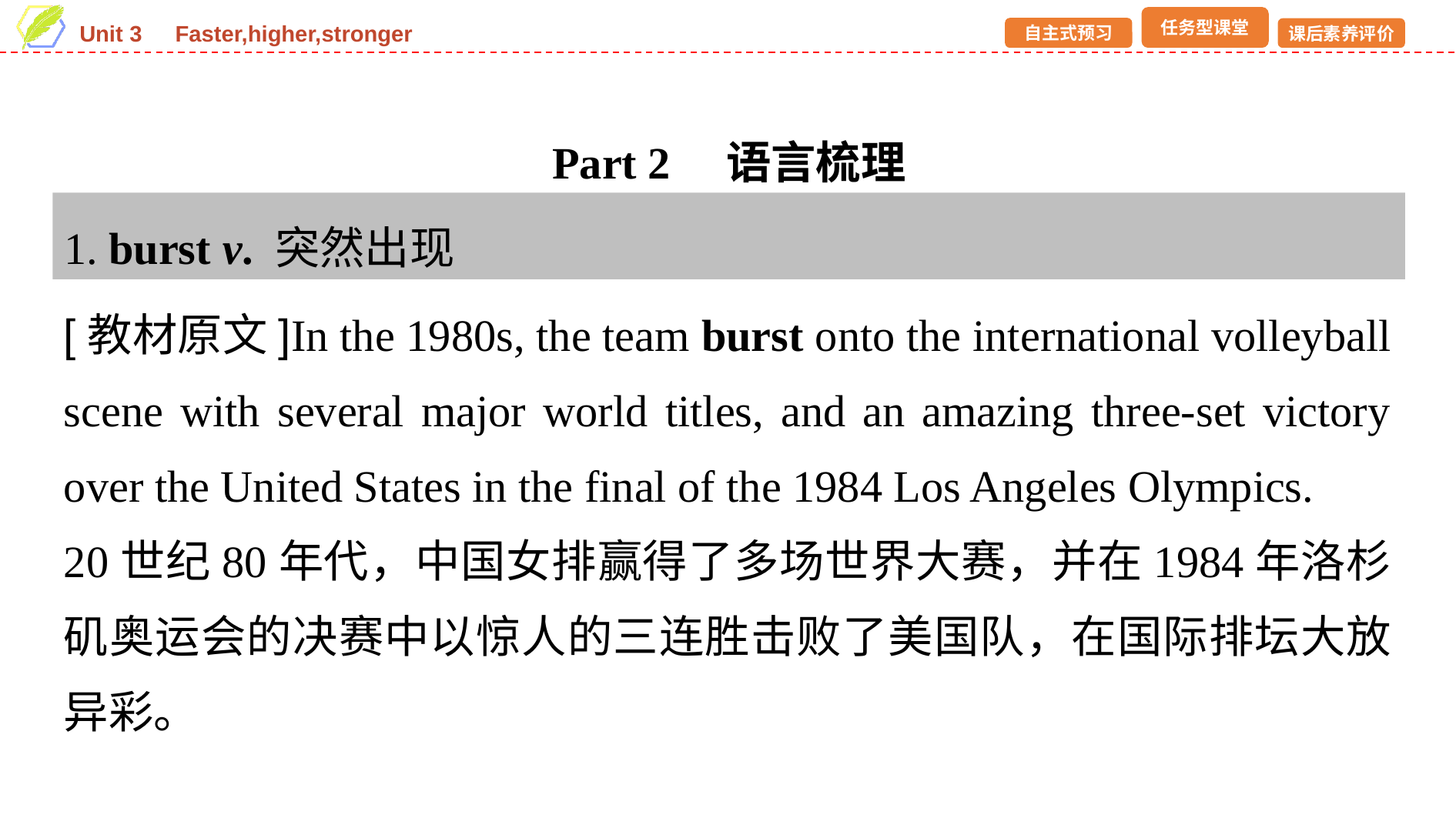

Part 2　语言梳理
1. burst v. 突然出现
[教材原文]In the 1980s, the team burst onto the international volleyball scene with several major world titles, and an amazing three-set victory over the United States in the final of the 1984 Los Angeles Olympics.
20世纪80年代，中国女排赢得了多场世界大赛，并在1984年洛杉矶奥运会的决赛中以惊人的三连胜击败了美国队，在国际排坛大放异彩。